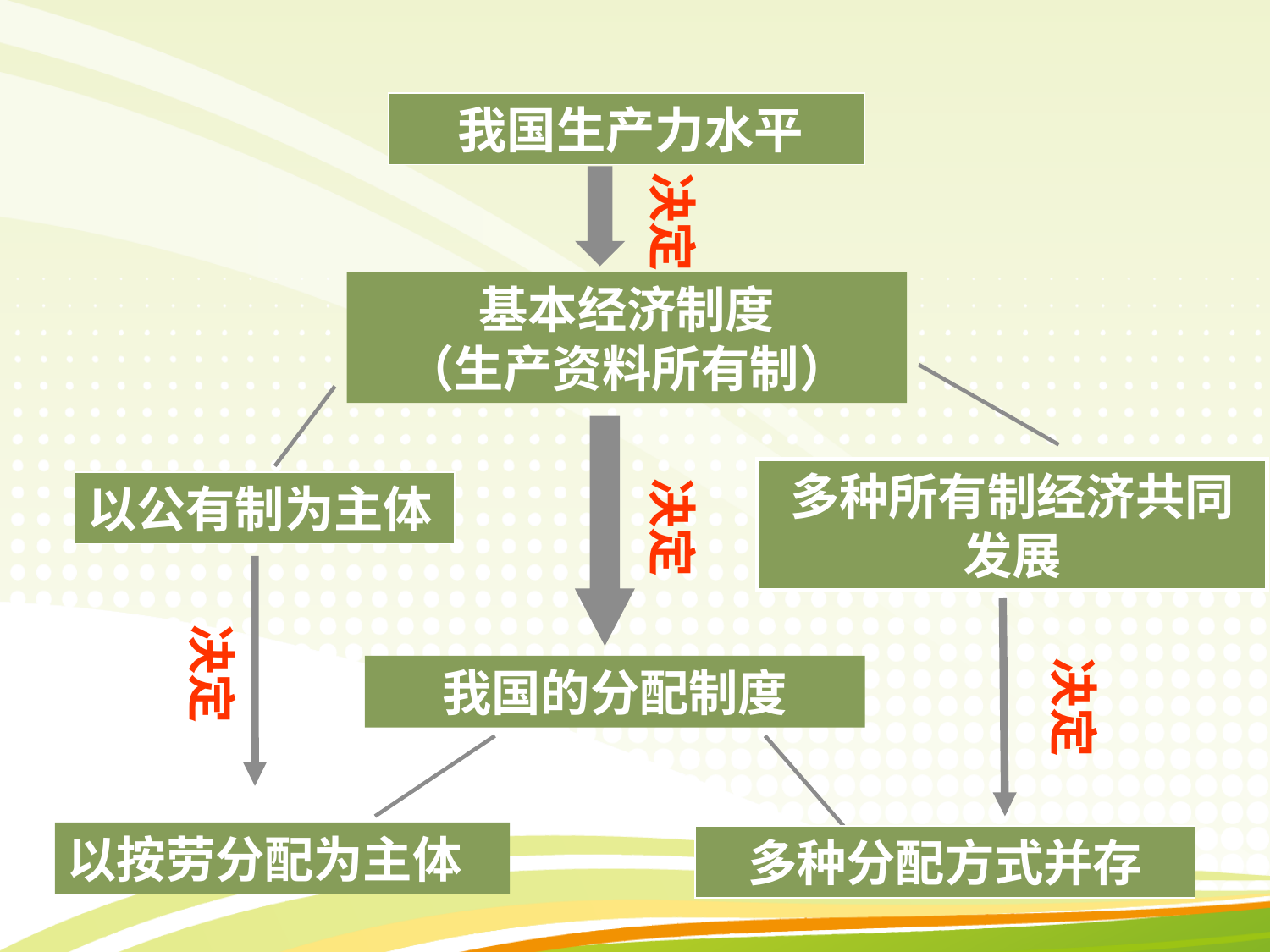

我国生产力水平
决定

基本经济制度
（生产资料所有制）

多种所有制经济共同发展
决定
以公有制为主体

决定
决定
我国的分配制度

以按劳分配为主体
多种分配方式并存